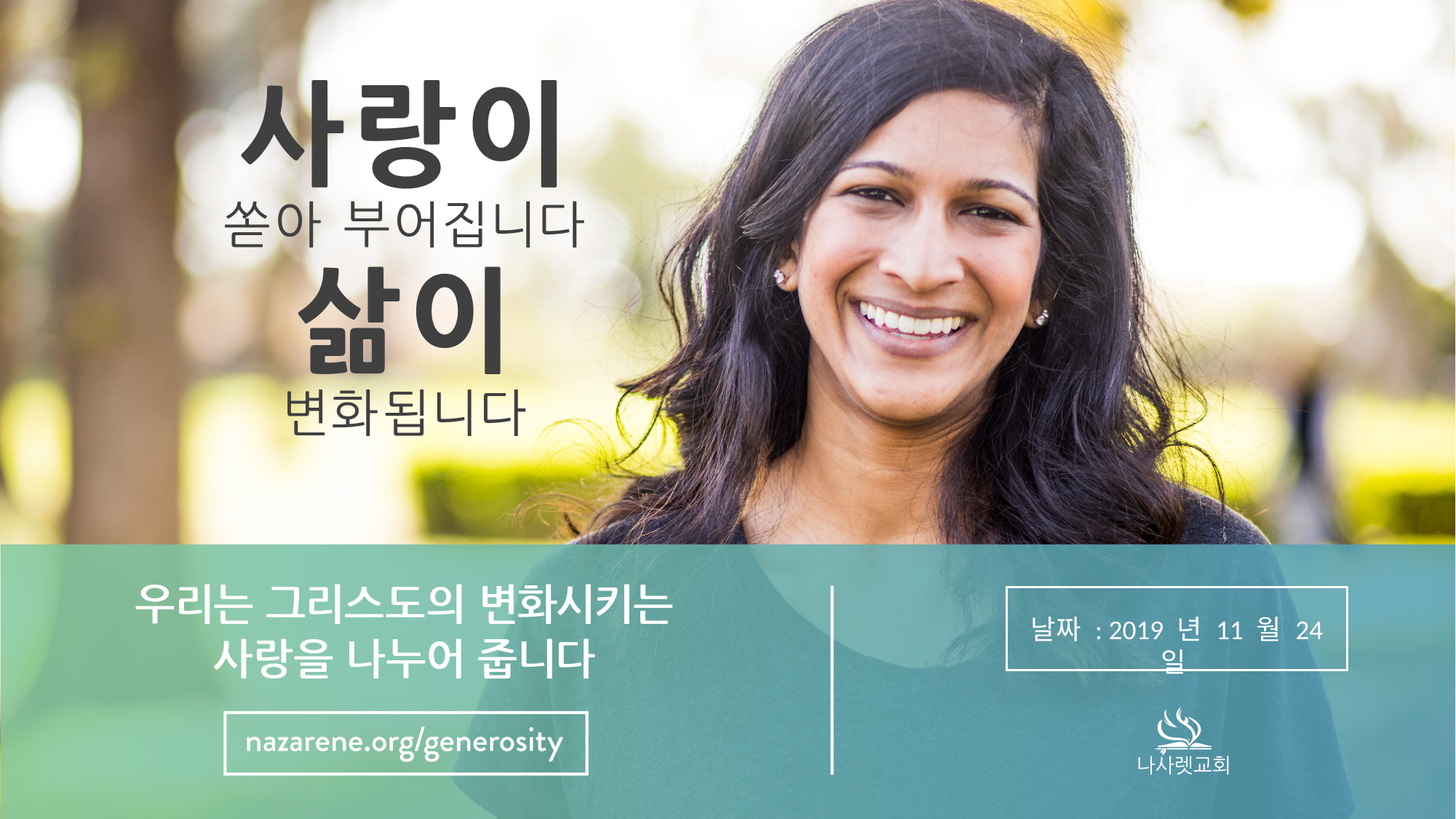

날짜 : 2019 년 11 월 24 일